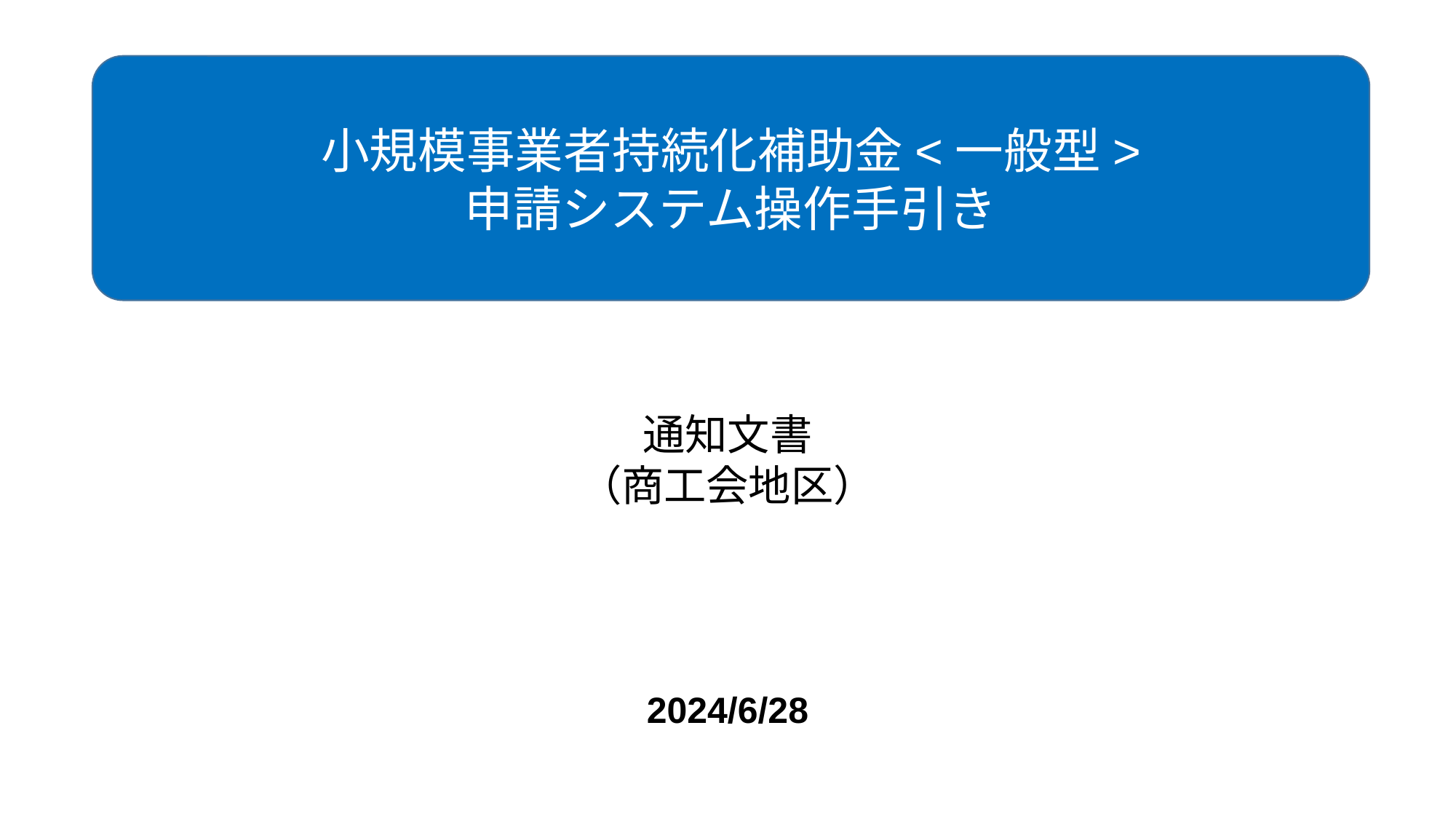

小規模事業者持続化補助金<一般型>
申請システム操作手引き
通知文書
（商工会地区）
2024/6/28